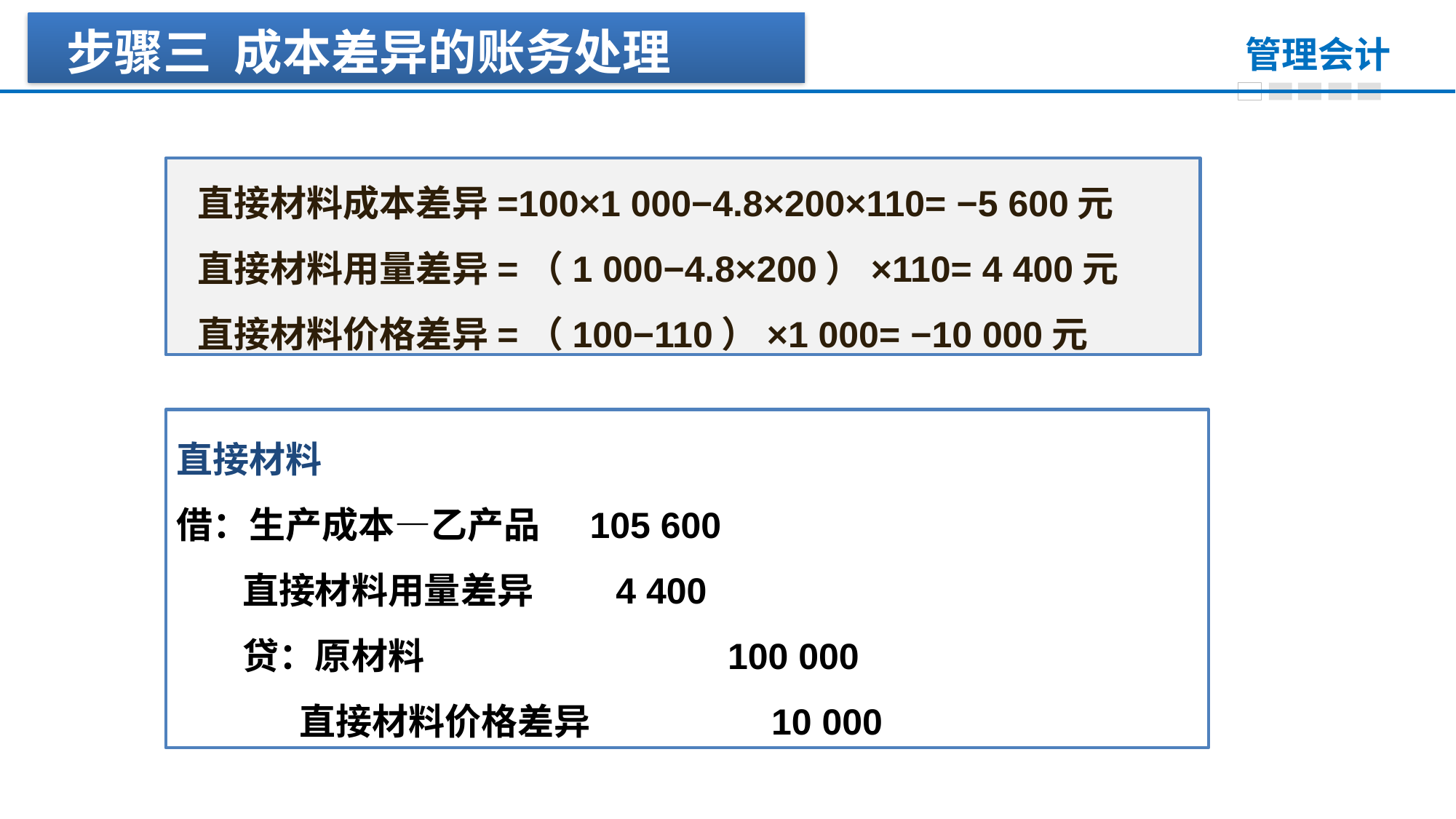

步骤三  成本差异的账务处理
直接材料成本差异=100×1 000−4.8×200×110= −5 600元
直接材料用量差异=（1 000−4.8×200）×110= 4 400元
直接材料价格差异=（100−110）×1 000= −10 000元
直接材料
借：生产成本—乙产品     105 600
       直接材料用量差异         4 400
       贷：原材料                                    100 000
              直接材料价格差异                     10 000